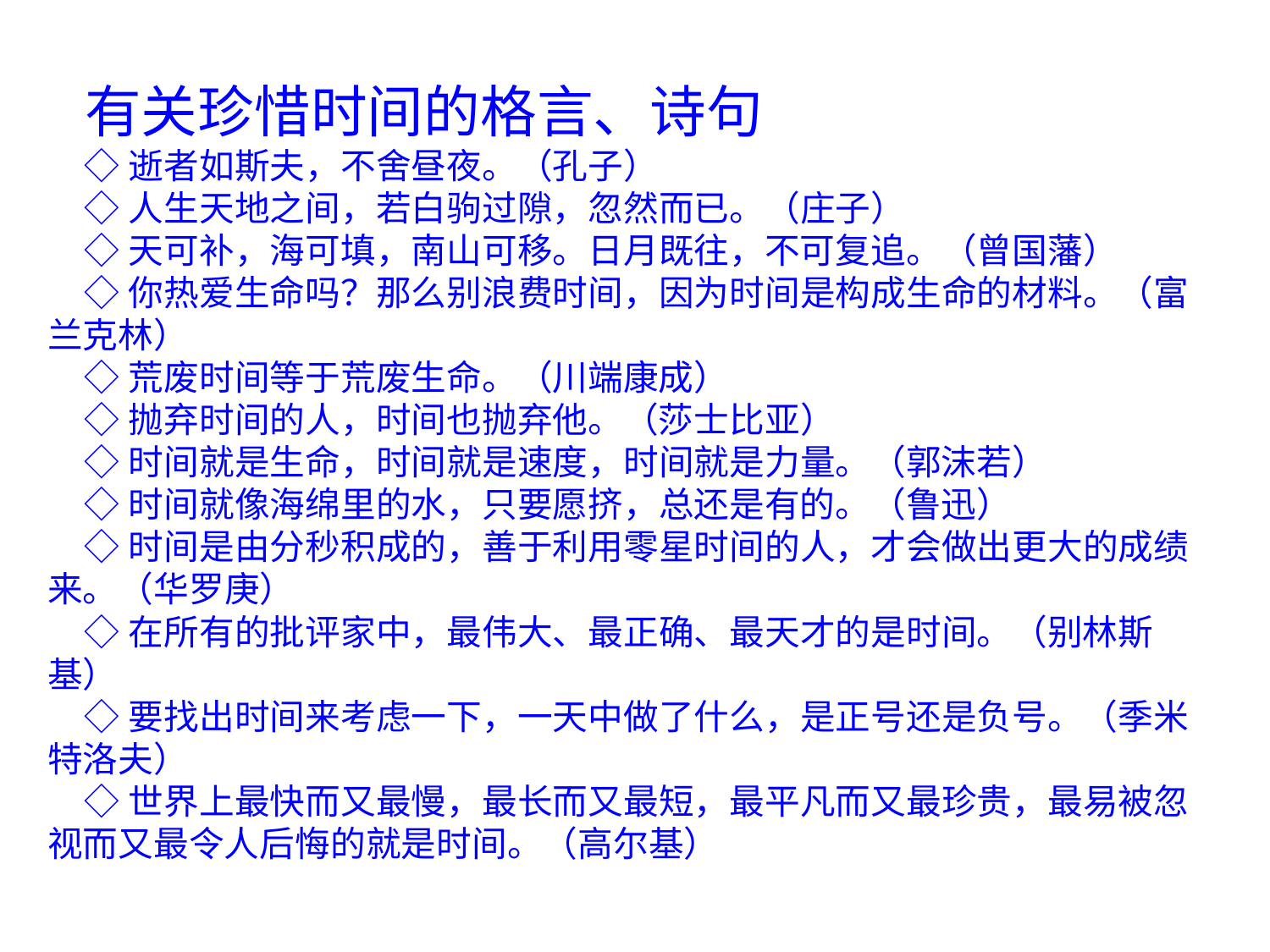

有关珍惜时间的格言、诗句
◇逝者如斯夫，不舍昼夜。（孔子）
◇人生天地之间，若白驹过隙，忽然而已。（庄子）
◇天可补，海可填，南山可移。日月既往，不可复追。（曾国藩）
◇你热爱生命吗？那么别浪费时间，因为时间是构成生命的材料。（富兰克林）
◇荒废时间等于荒废生命。（川端康成）
◇抛弃时间的人，时间也抛弃他。（莎士比亚）
◇时间就是生命，时间就是速度，时间就是力量。（郭沫若）
◇时间就像海绵里的水，只要愿挤，总还是有的。（鲁迅）
◇时间是由分秒积成的，善于利用零星时间的人，才会做出更大的成绩来。（华罗庚）
◇在所有的批评家中，最伟大、最正确、最天才的是时间。（别林斯基）
◇要找出时间来考虑一下，一天中做了什么，是正号还是负号。（季米特洛夫）
◇世界上最快而又最慢，最长而又最短，最平凡而又最珍贵，最易被忽视而又最令人后悔的就是时间。（高尔基）